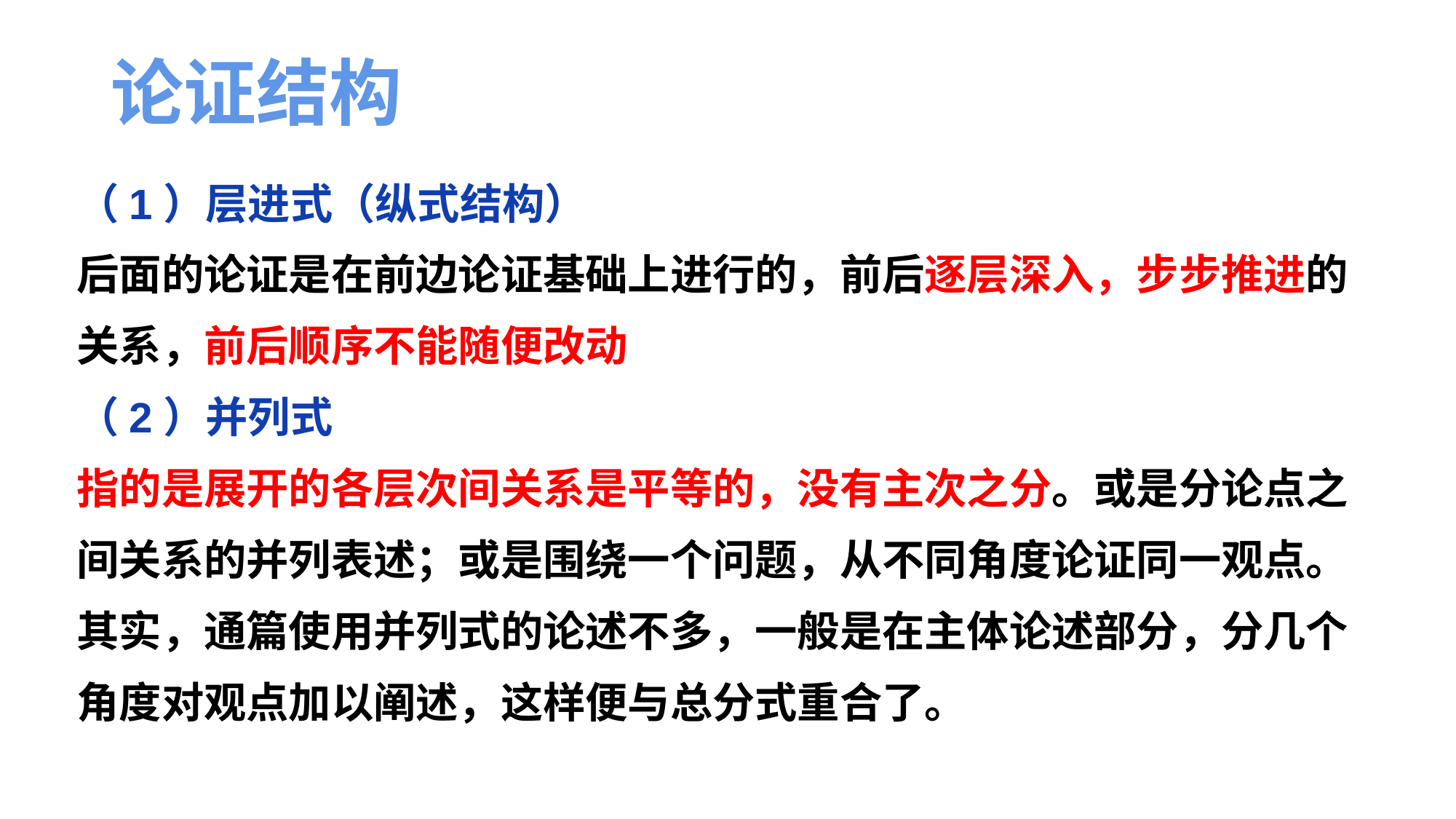

论证结构
（1）层进式（纵式结构）
后面的论证是在前边论证基础上进行的，前后逐层深入，步步推进的关系，前后顺序不能随便改动
（2）并列式
指的是展开的各层次间关系是平等的，没有主次之分。或是分论点之间关系的并列表述；或是围绕一个问题，从不同角度论证同一观点。其实，通篇使用并列式的论述不多，一般是在主体论述部分，分几个角度对观点加以阐述，这样便与总分式重合了。